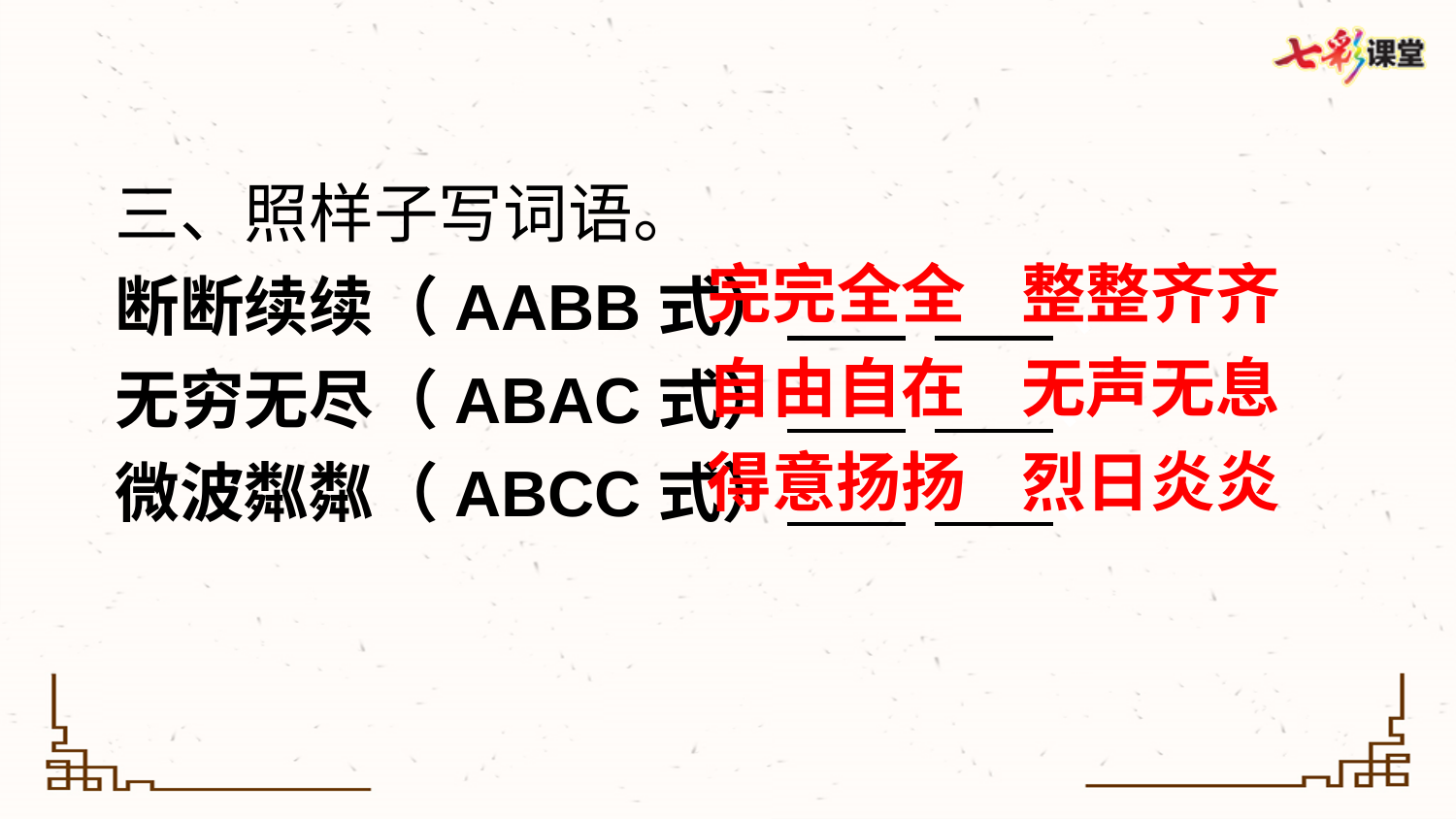

三、照样子写词语。
断断续续（AABB式）                   、
无穷无尽（ABAC式）                  、
微波粼粼（ABCC式）                  、
完完全全
整整齐齐
自由自在
无声无息
得意扬扬
烈日炎炎